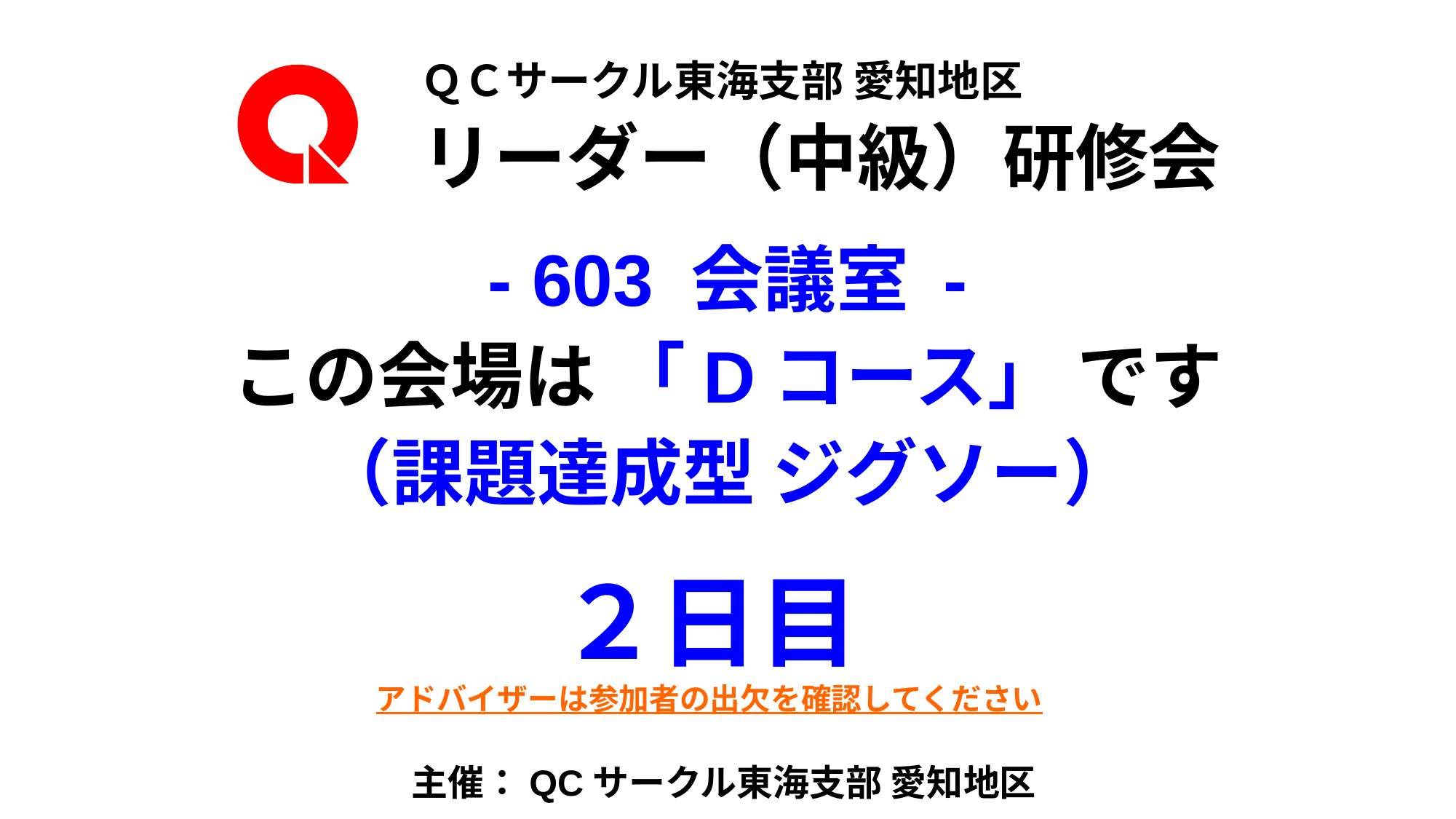

ＱＣサークル東海支部 愛知地区
リーダー（中級）研修会

- 603 会議室 -
この会場は 「Dコース」 です
（課題達成型 ジグソー）
２日目
アドバイザーは参加者の出欠を確認してください
主催：QCサークル東海支部 愛知地区